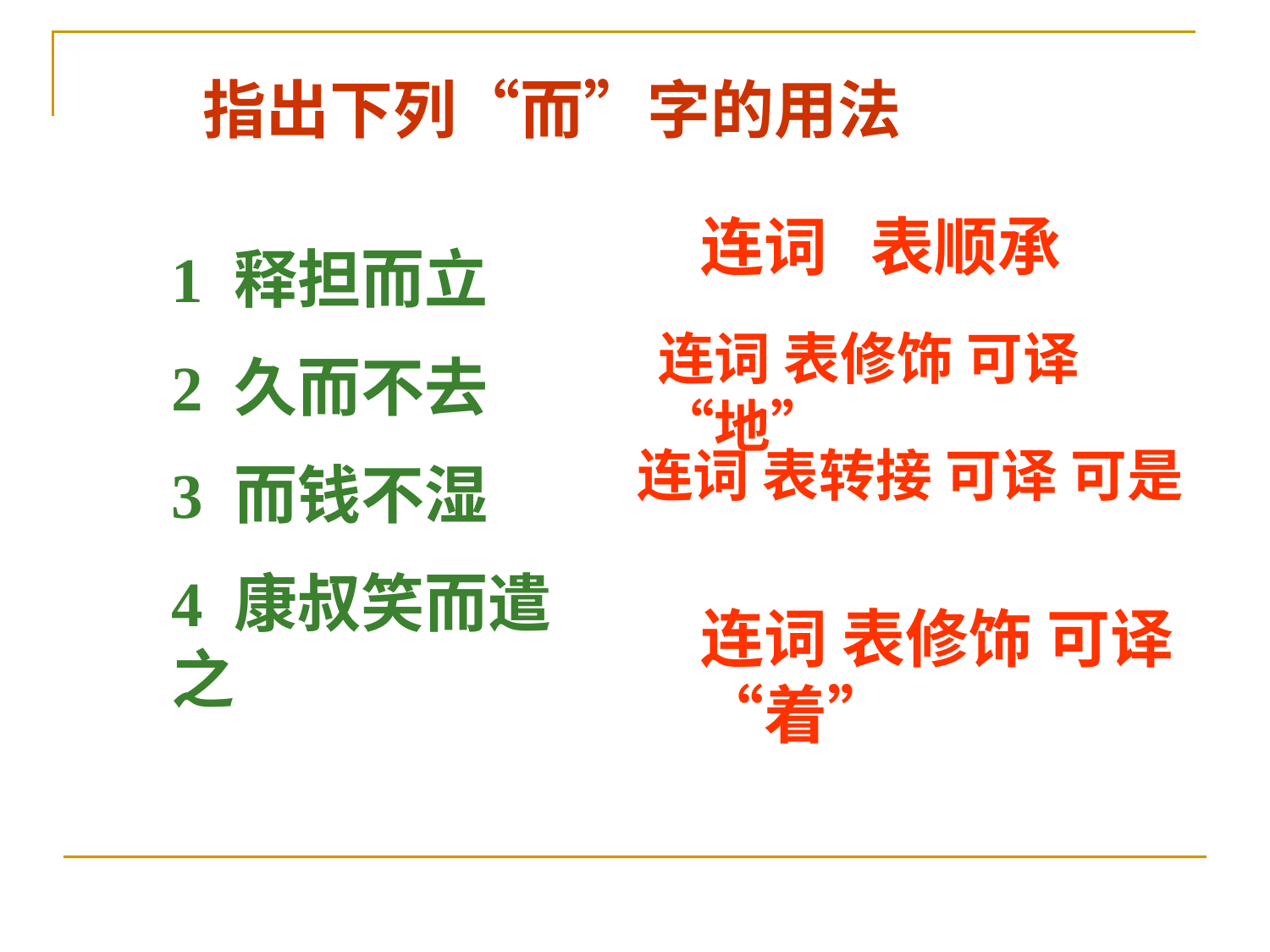

指出下列“而”字的用法
连词   表顺承
1 释担而立
2 久而不去
3 而钱不湿
4 康叔笑而遣之
连词 表修饰 可译“地”
连词 表转接 可译 可是
连词 表修饰 可译 “着”